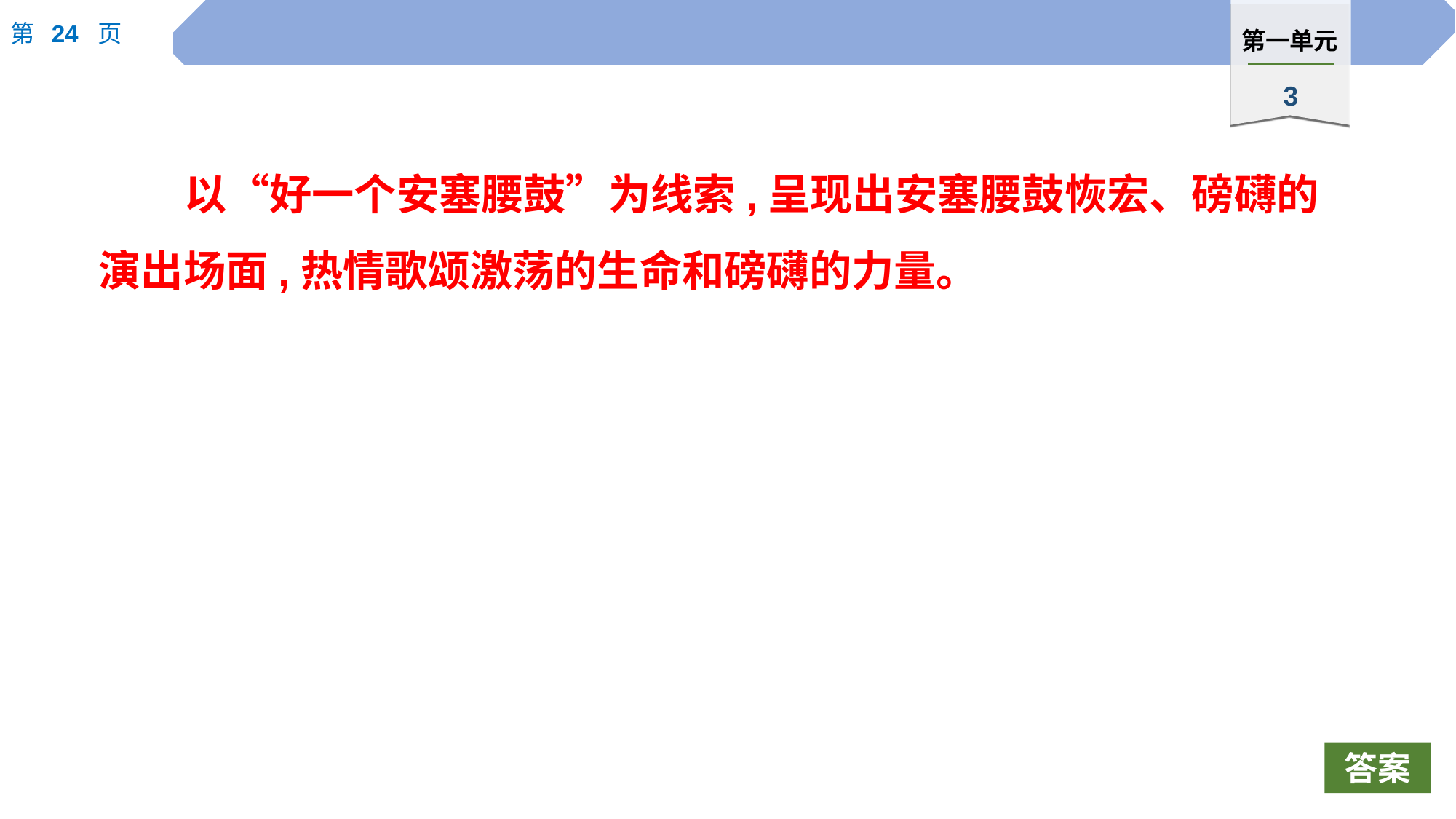

以“好一个安塞腰鼓”为线索,呈现出安塞腰鼓恢宏、磅礴的演出场面,热情歌颂激荡的生命和磅礴的力量。
答案